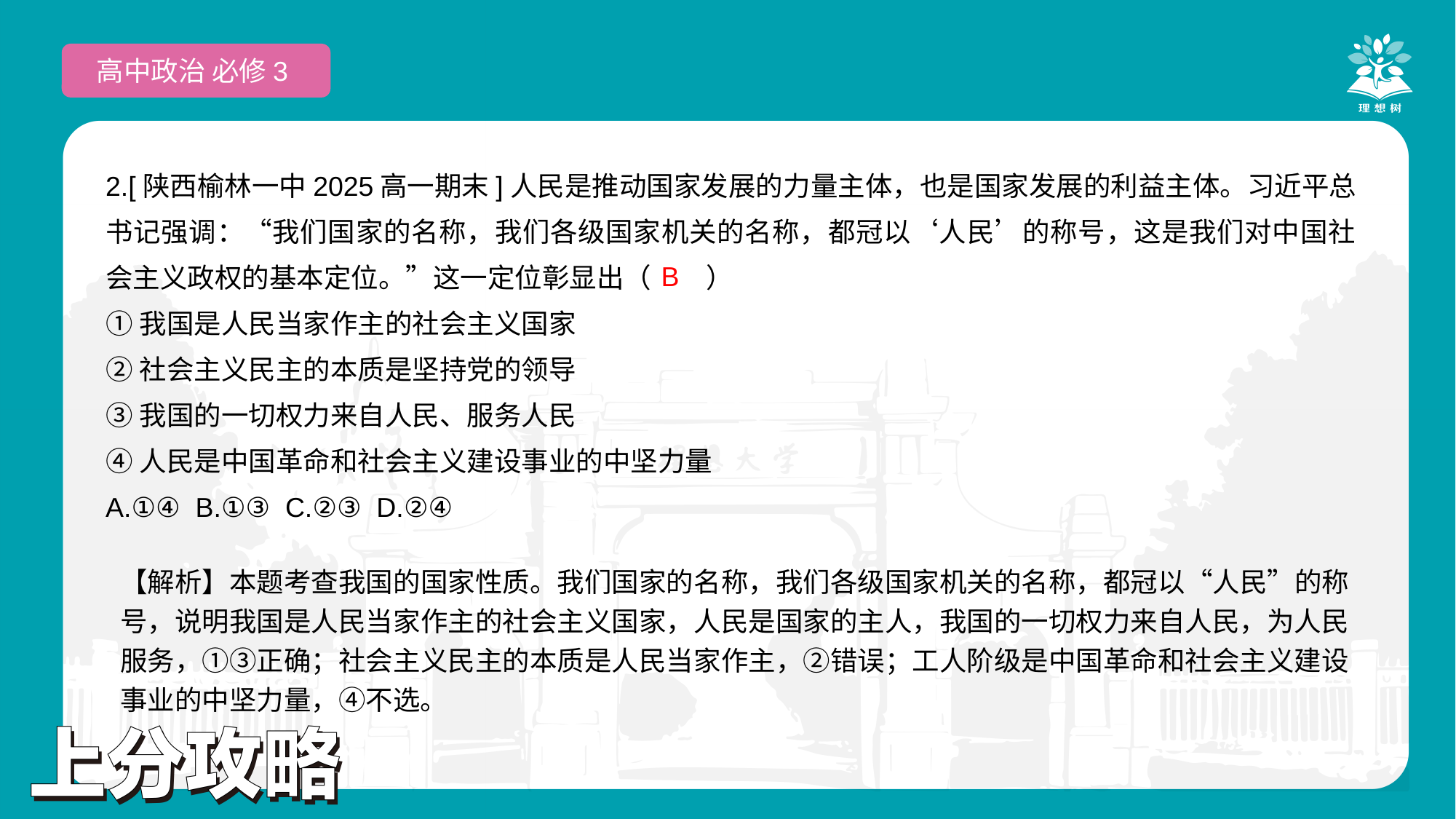

高中政治 必修3
2.[陕西榆林一中2025高一期末]人民是推动国家发展的力量主体，也是国家发展的利益主体。习近平总书记强调：“我们国家的名称，我们各级国家机关的名称，都冠以‘人民’的称号，这是我们对中国社会主义政权的基本定位。”这一定位彰显出（　　）
①我国是人民当家作主的社会主义国家
②社会主义民主的本质是坚持党的领导
③我国的一切权力来自人民、服务人民
④人民是中国革命和社会主义建设事业的中坚力量
A.①④  B.①③  C.②③  D.②④
 B
【解析】本题考查我国的国家性质。我们国家的名称，我们各级国家机关的名称，都冠以“人民”的称号，说明我国是人民当家作主的社会主义国家，人民是国家的主人，我国的一切权力来自人民，为人民服务，①③正确；社会主义民主的本质是人民当家作主，②错误；工人阶级是中国革命和社会主义建设事业的中坚力量，④不选。